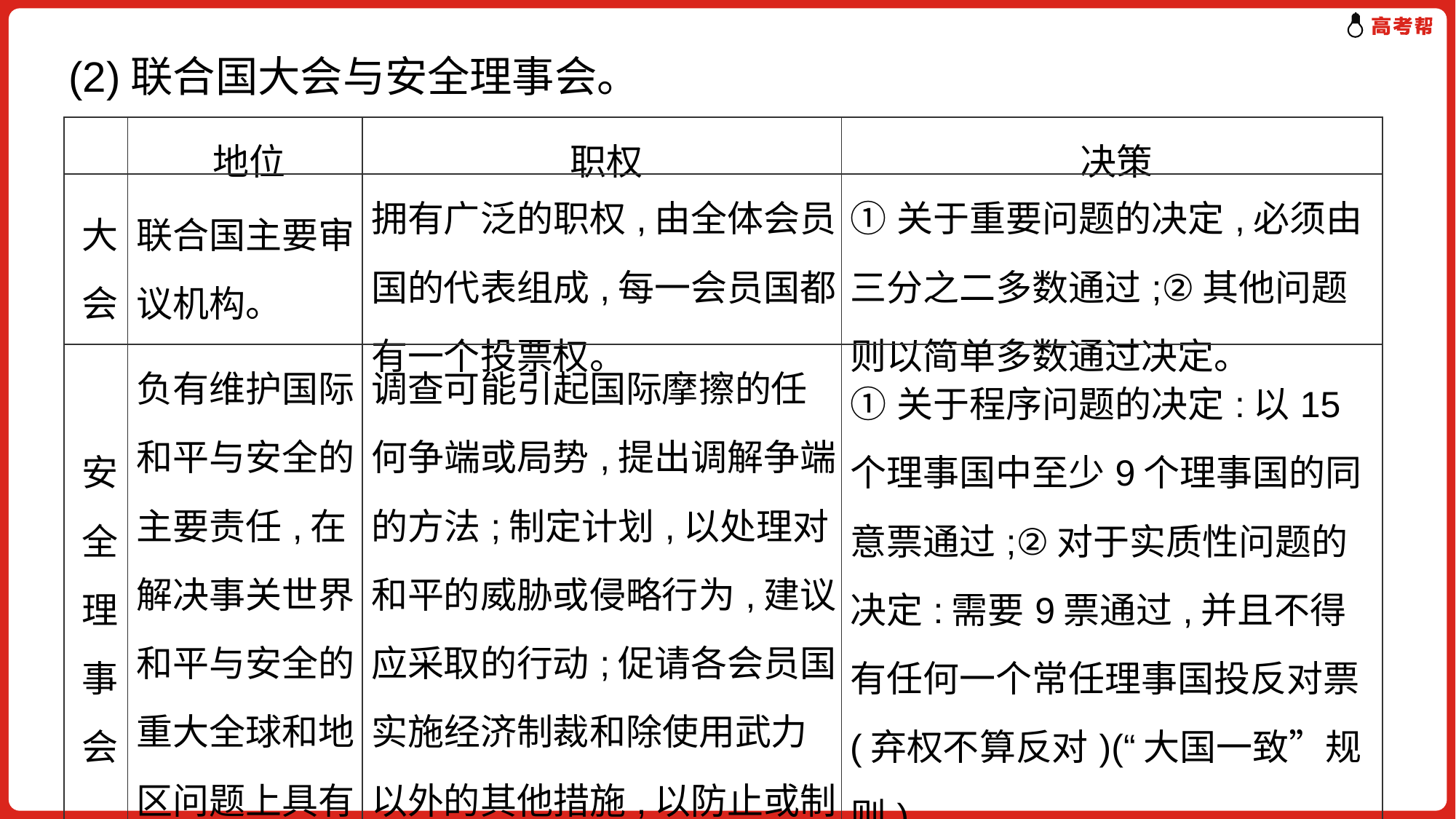

(2)联合国大会与安全理事会。
|  | 地位 | 职权 | 决策 |
| --- | --- | --- | --- |
| 大会 | 联合国主要审议机构。 | 拥有广泛的职权,由全体会员国的代表组成,每一会员国都有一个投票权。 | ①关于重要问题的决定,必须由三分之二多数通过;②其他问题则以简单多数通过决定。 |
| 安全理事会 | 负有维护国际和平与安全的主要责任,在解决事关世界和平与安全的重大全球和地区问题上具有重要作用。 | 调查可能引起国际摩擦的任何争端或局势,提出调解争端的方法;制定计划,以处理对和平的威胁或侵略行为,建议应采取的行动;促请各会员国实施经济制裁和除使用武力以外的其他措施,以防止或制止侵略;对侵略者采取军事行动。 | ①关于程序问题的决定:以15个理事国中至少9个理事国的同意票通过;②对于实质性问题的决定:需要9票通过,并且不得有任何一个常任理事国投反对票(弃权不算反对)(“大国一致”规则)。 |